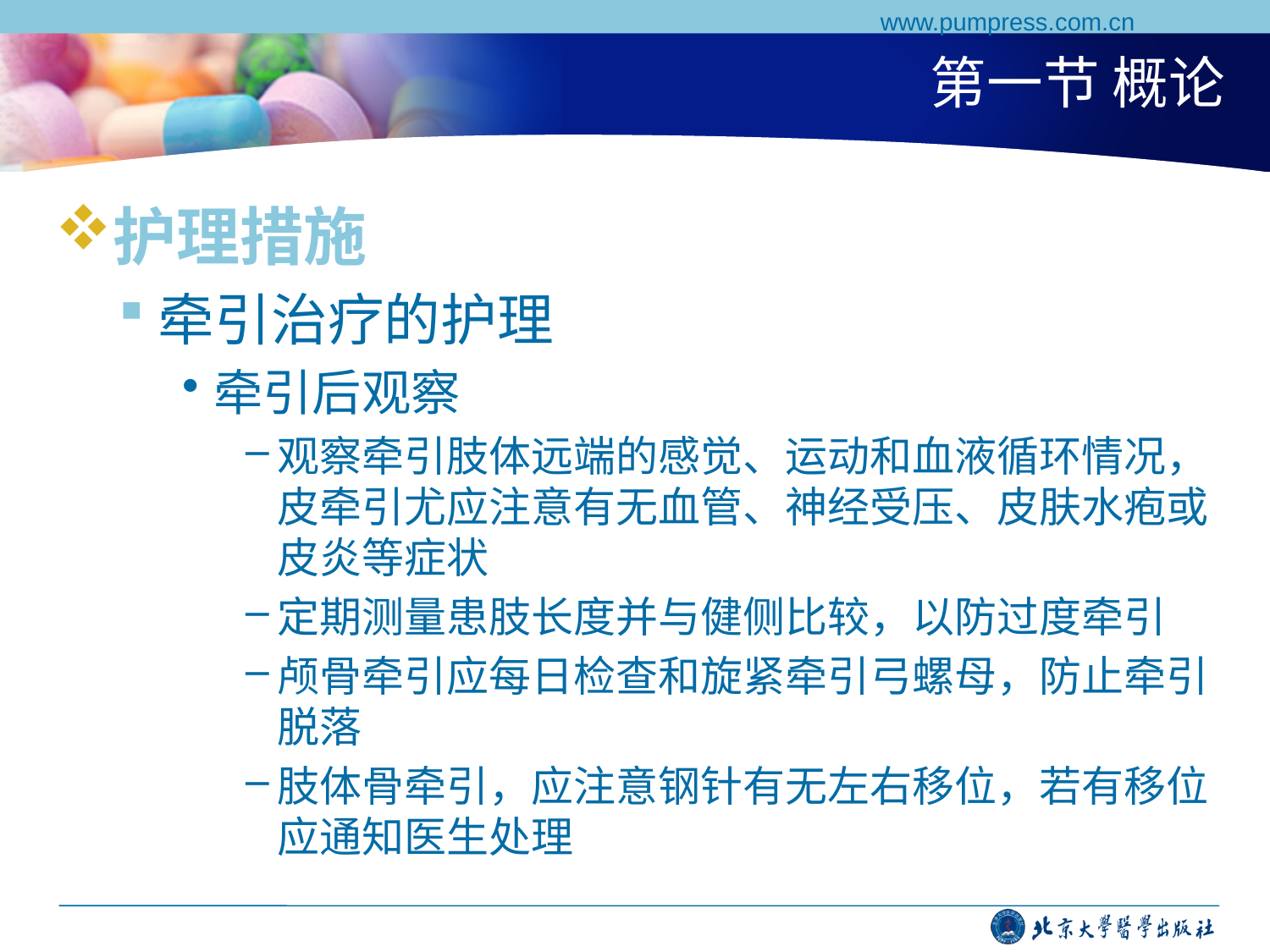

www.pumpress.com.cn
# 第一节 概论
护理措施
牵引治疗的护理
牵引后观察
观察牵引肢体远端的感觉、运动和血液循环情况，皮牵引尤应注意有无血管、神经受压、皮肤水疱或皮炎等症状
定期测量患肢长度并与健侧比较，以防过度牵引
颅骨牵引应每日检查和旋紧牵引弓螺母，防止牵引脱落
肢体骨牵引，应注意钢针有无左右移位，若有移位应通知医生处理